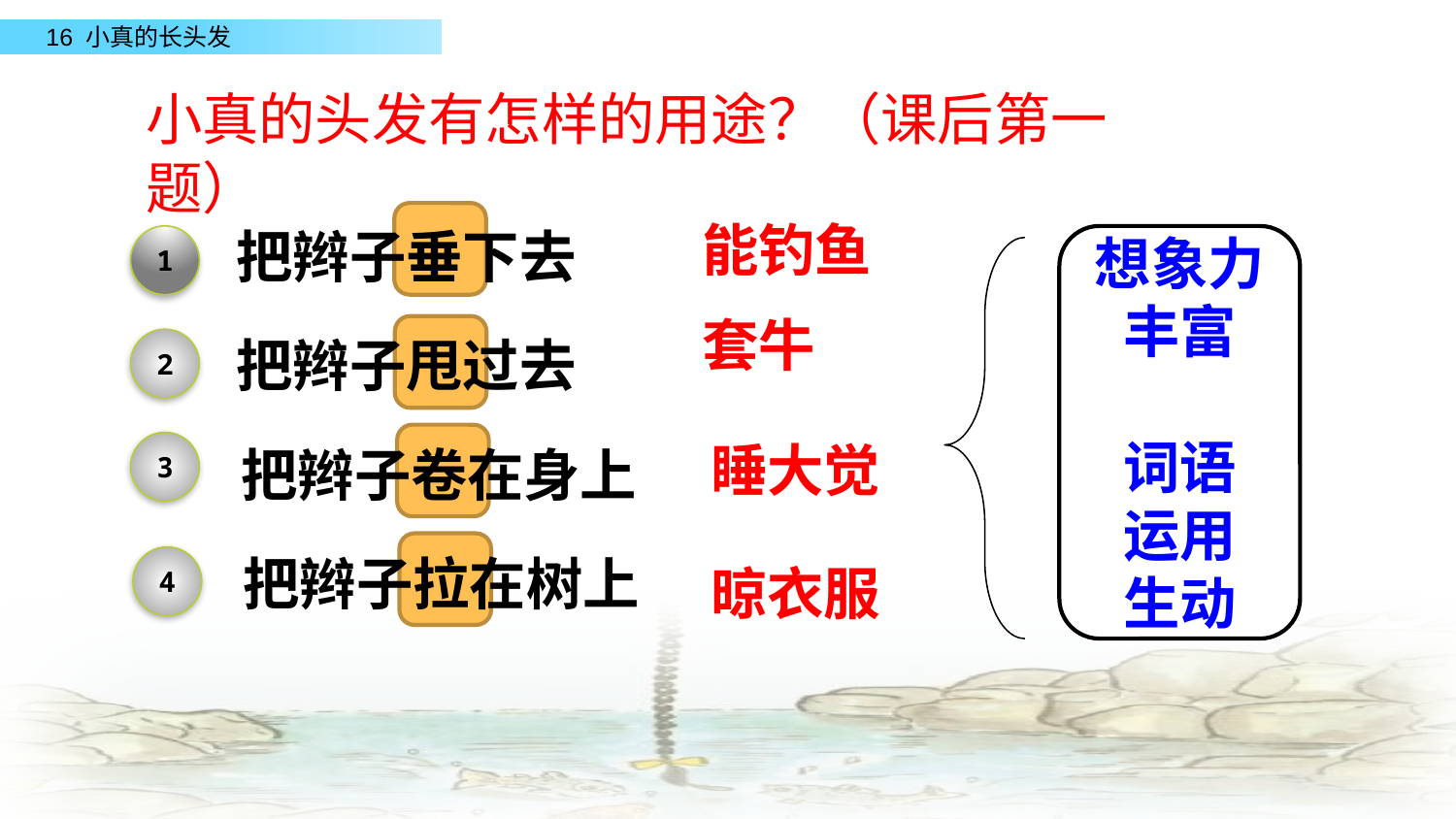

小真的头发有怎样的用途？（课后第一题）

能钓鱼
把辫子垂下去
1
想象力丰富

词语
运用
生动

套牛

把辫子甩过去
2

睡大觉
3
把辫子卷在身上

把辫子拉在树上
4
晾衣服